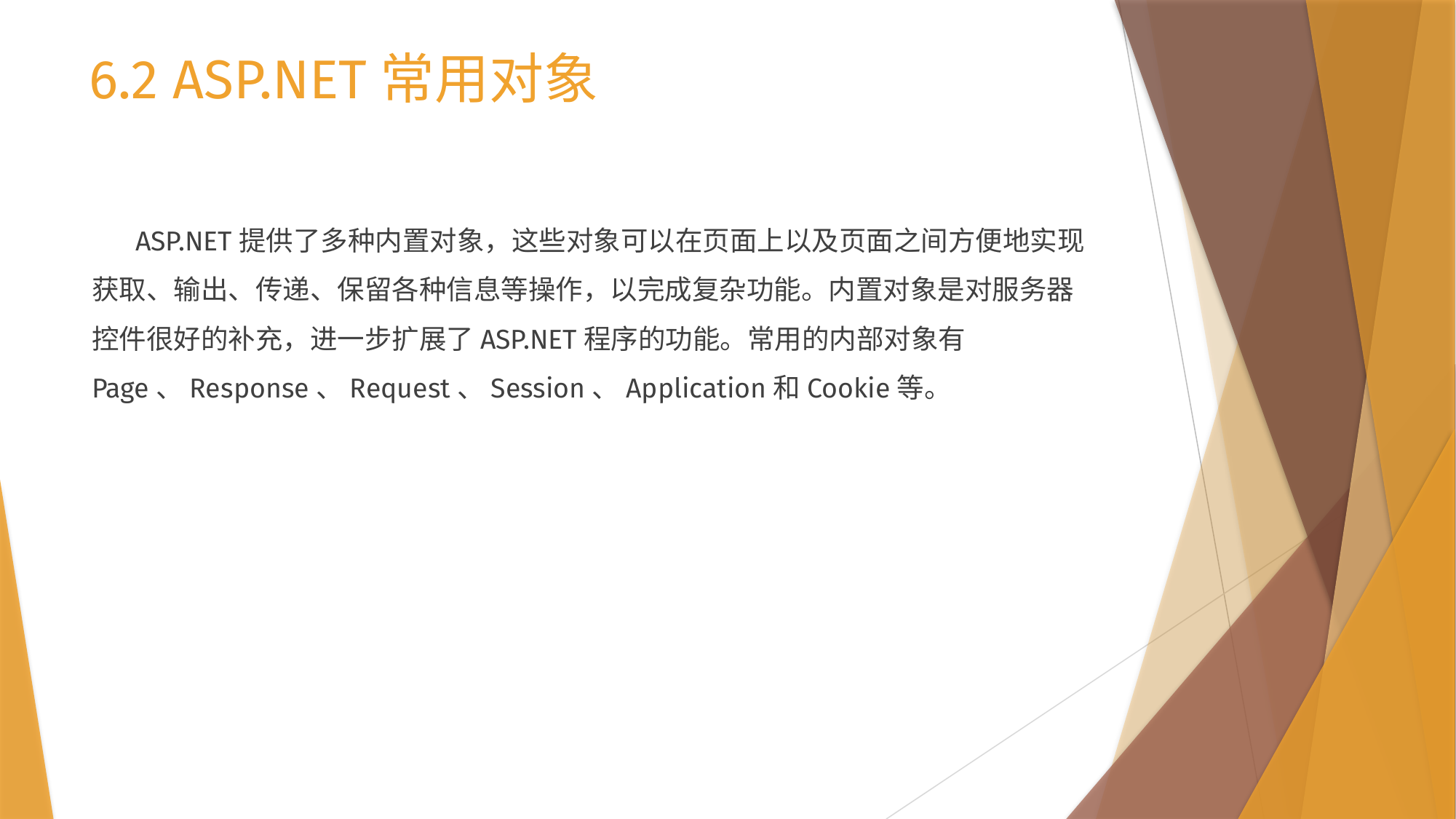

# 6.2 ASP.NET常用对象
      ASP.NET提供了多种内置对象，这些对象可以在页面上以及页面之间方便地实现获取、输出、传递、保留各种信息等操作，以完成复杂功能。内置对象是对服务器控件很好的补充，进一步扩展了ASP.NET程序的功能。常用的内部对象有Page、Response、Request、Session、Application和Cookie等。